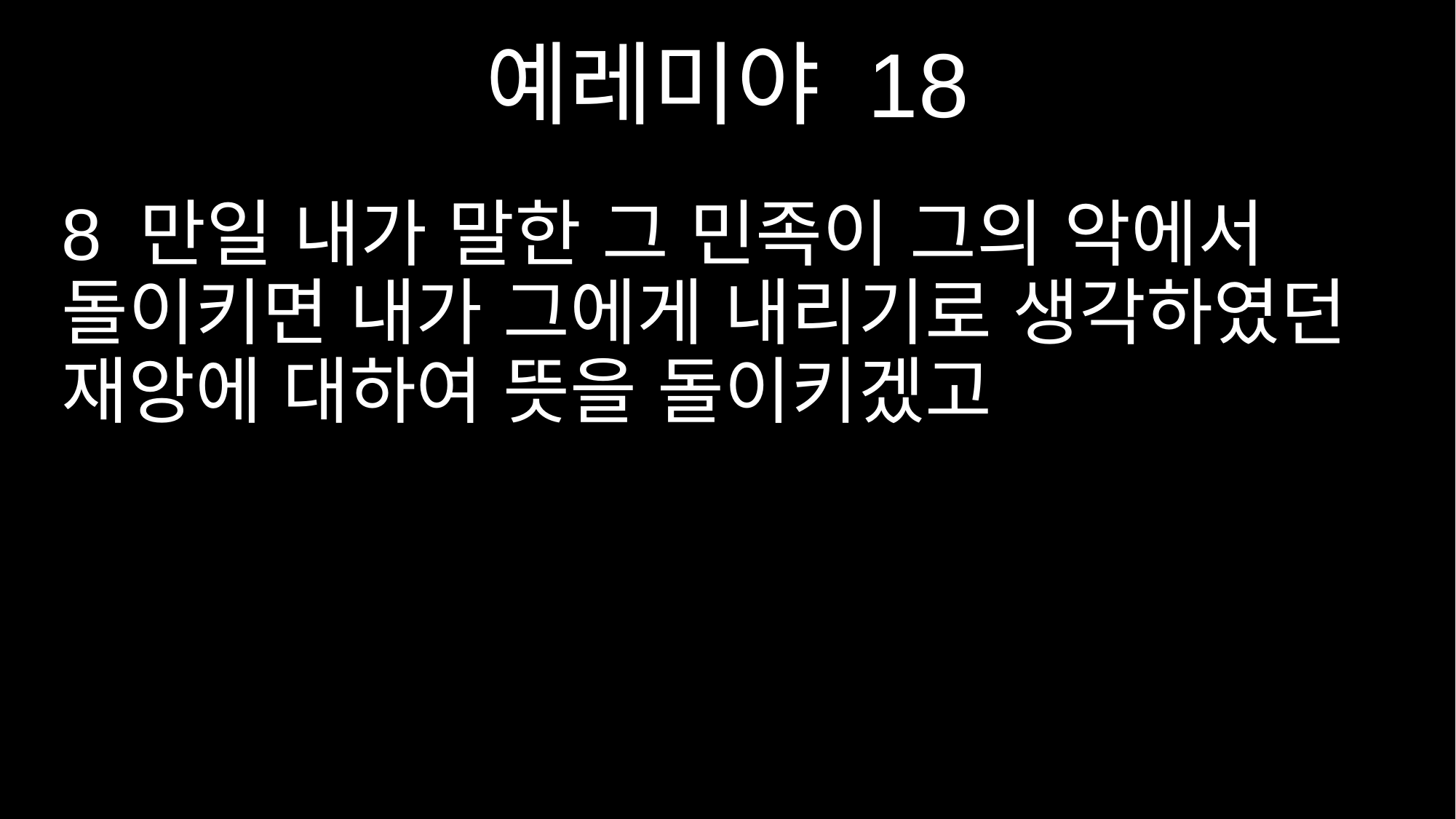

예레미야 18
8 만일 내가 말한 그 민족이 그의 악에서 돌이키면 내가 그에게 내리기로 생각하였던 재앙에 대하여 뜻을 돌이키겠고